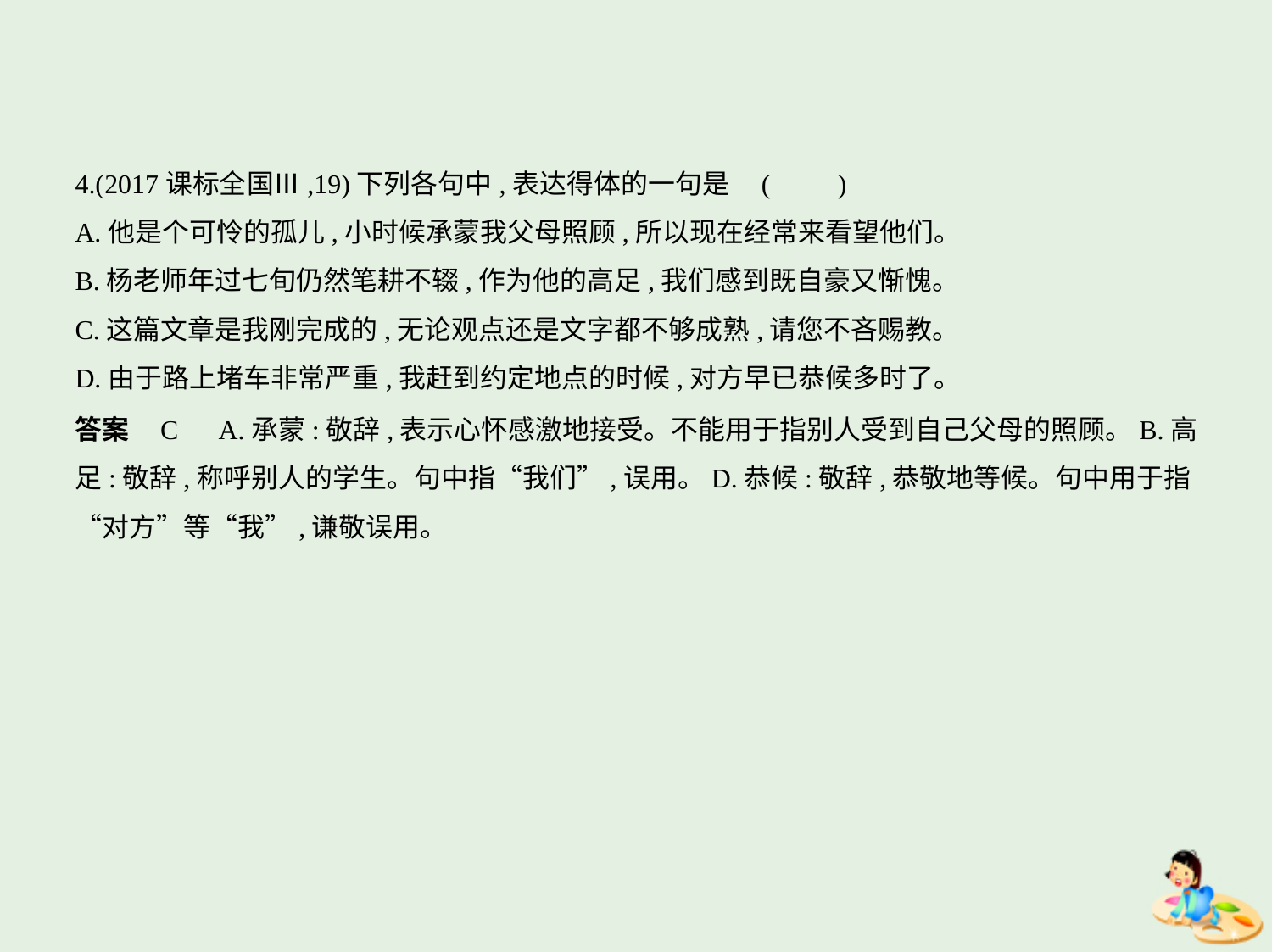

4.(2017课标全国Ⅲ,19)下列各句中,表达得体的一句是 (　　)
A.他是个可怜的孤儿,小时候承蒙我父母照顾,所以现在经常来看望他们。
B.杨老师年过七旬仍然笔耕不辍,作为他的高足,我们感到既自豪又惭愧。
C.这篇文章是我刚完成的,无论观点还是文字都不够成熟,请您不吝赐教。
D.由于路上堵车非常严重,我赶到约定地点的时候,对方早已恭候多时了。
答案    C　A.承蒙:敬辞,表示心怀感激地接受。不能用于指别人受到自己父母的照顾。B.高
足:敬辞,称呼别人的学生。句中指“我们”,误用。D.恭候:敬辞,恭敬地等候。句中用于指
“对方”等“我”,谦敬误用。